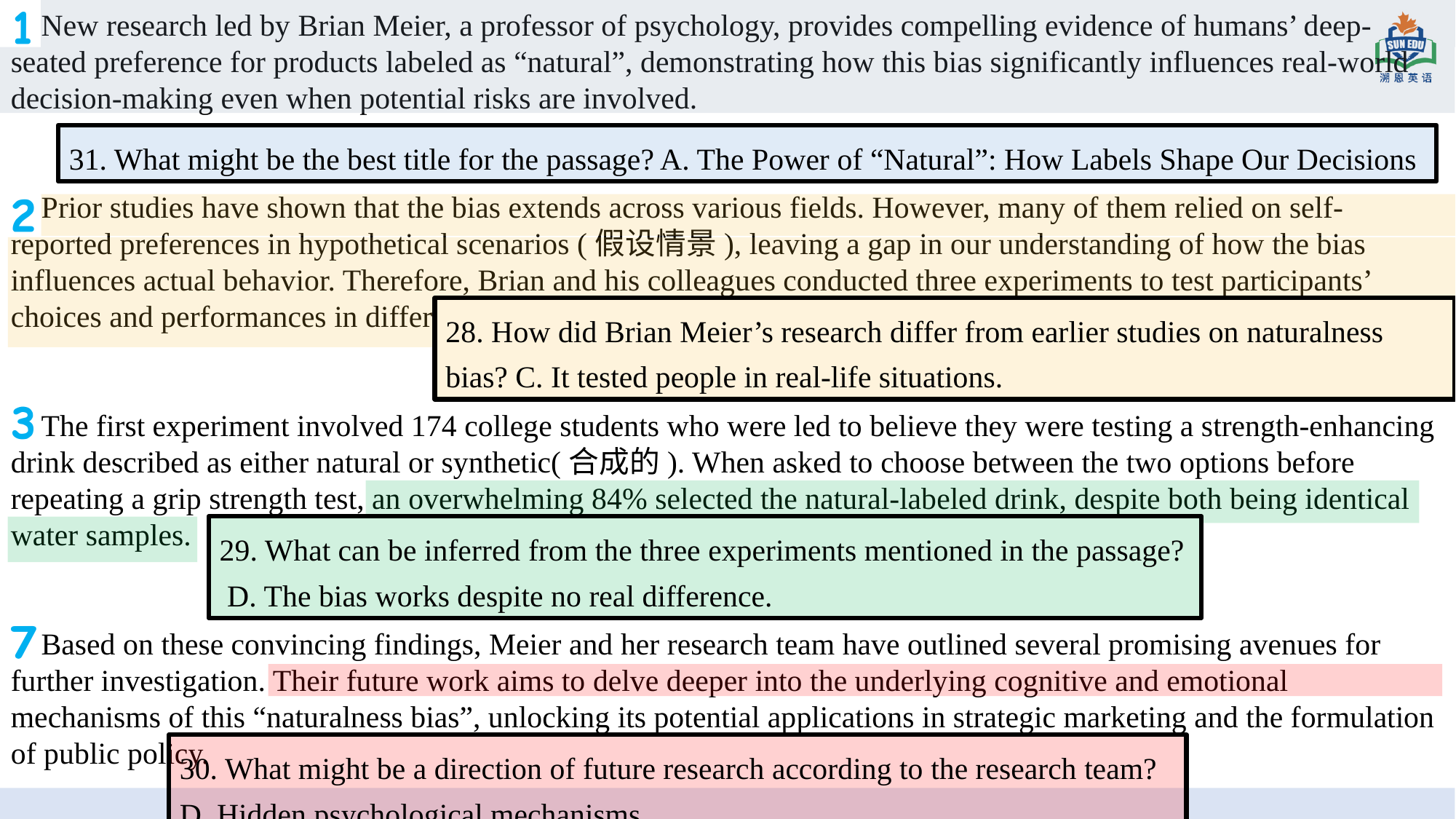

New research led by Brian Meier, a professor of psychology, provides compelling evidence of humans’ deep-seated preference for products labeled as “natural”, demonstrating how this bias significantly influences real-world decision-making even when potential risks are involved.

    Prior studies have shown that the bias extends across various fields. However, many of them relied on self-reported preferences in hypothetical scenarios (假设情景), leaving a gap in our understanding of how the bias influences actual behavior. Therefore, Brian and his colleagues conducted three experiments to test participants’ choices and performances in different contexts.

    The first experiment involved 174 college students who were led to believe they were testing a strength-enhancing drink described as either natural or synthetic(合成的). When asked to choose between the two options before repeating a grip strength test, an overwhelming 84% selected the natural-labeled drink, despite both being identical water samples.

    Based on these convincing findings, Meier and her research team have outlined several promising avenues for further investigation. Their future work aims to delve deeper into the underlying cognitive and emotional mechanisms of this “naturalness bias”, unlocking its potential applications in strategic marketing and the formulation of public policy.
1

31. What might be the best title for the passage? A. The Power of “Natural”: How Labels Shape Our Decisions
2

28. How did Brian Meier’s research differ from earlier studies on naturalness bias? C. It tested people in real-life situations.
TRAVEL
3

29. What can be inferred from the three experiments mentioned in the passage?
 D. The bias works despite no real difference.

7

30. What might be a direction of future research according to the research team? D. Hidden psychological mechanisms.